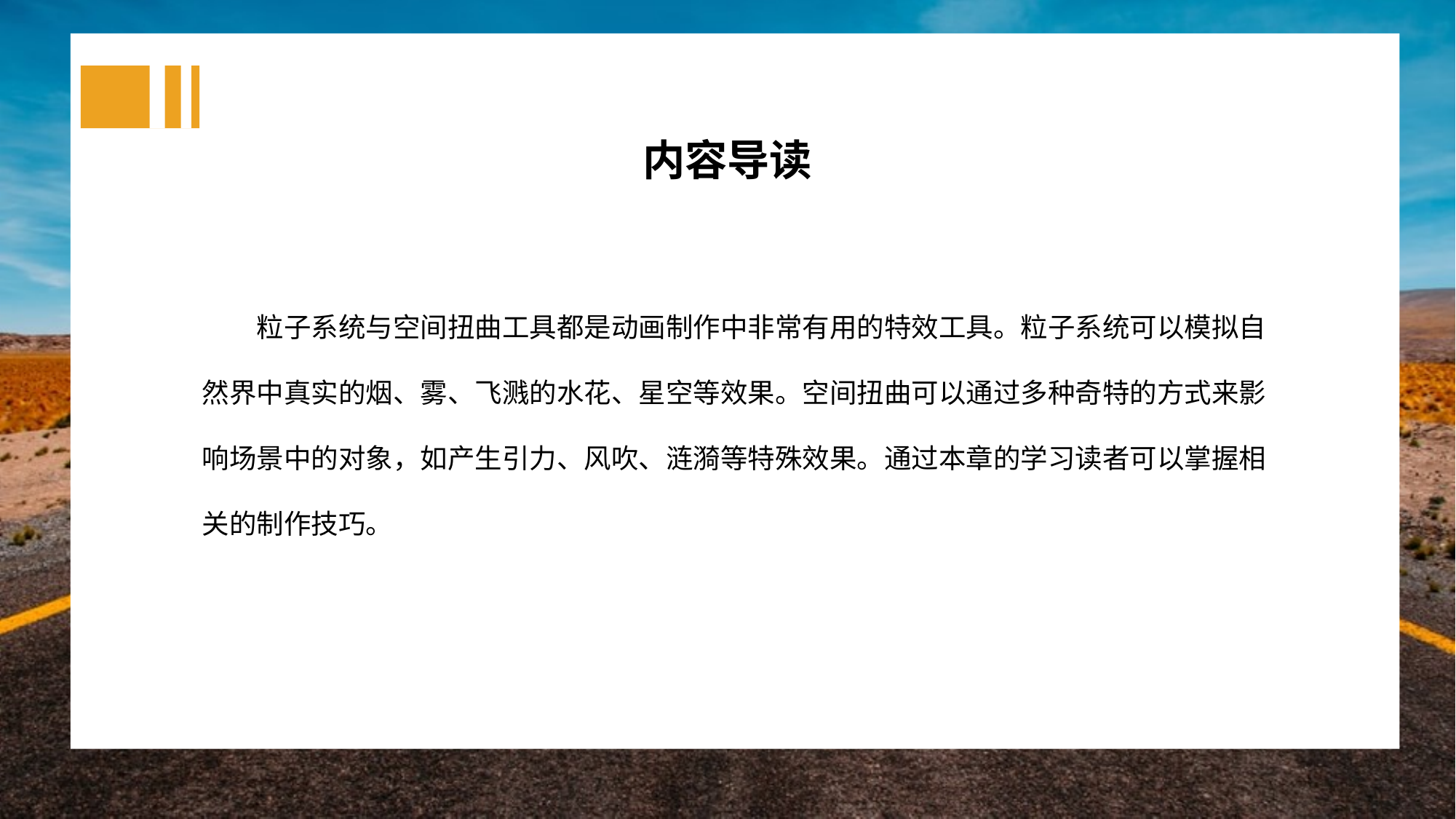

内容导读
粒子系统与空间扭曲工具都是动画制作中非常有用的特效工具。粒子系统可以模拟自然界中真实的烟、雾、飞溅的水花、星空等效果。空间扭曲可以通过多种奇特的方式来影响场景中的对象，如产生引力、风吹、涟漪等特殊效果。通过本章的学习读者可以掌握相关的制作技巧。